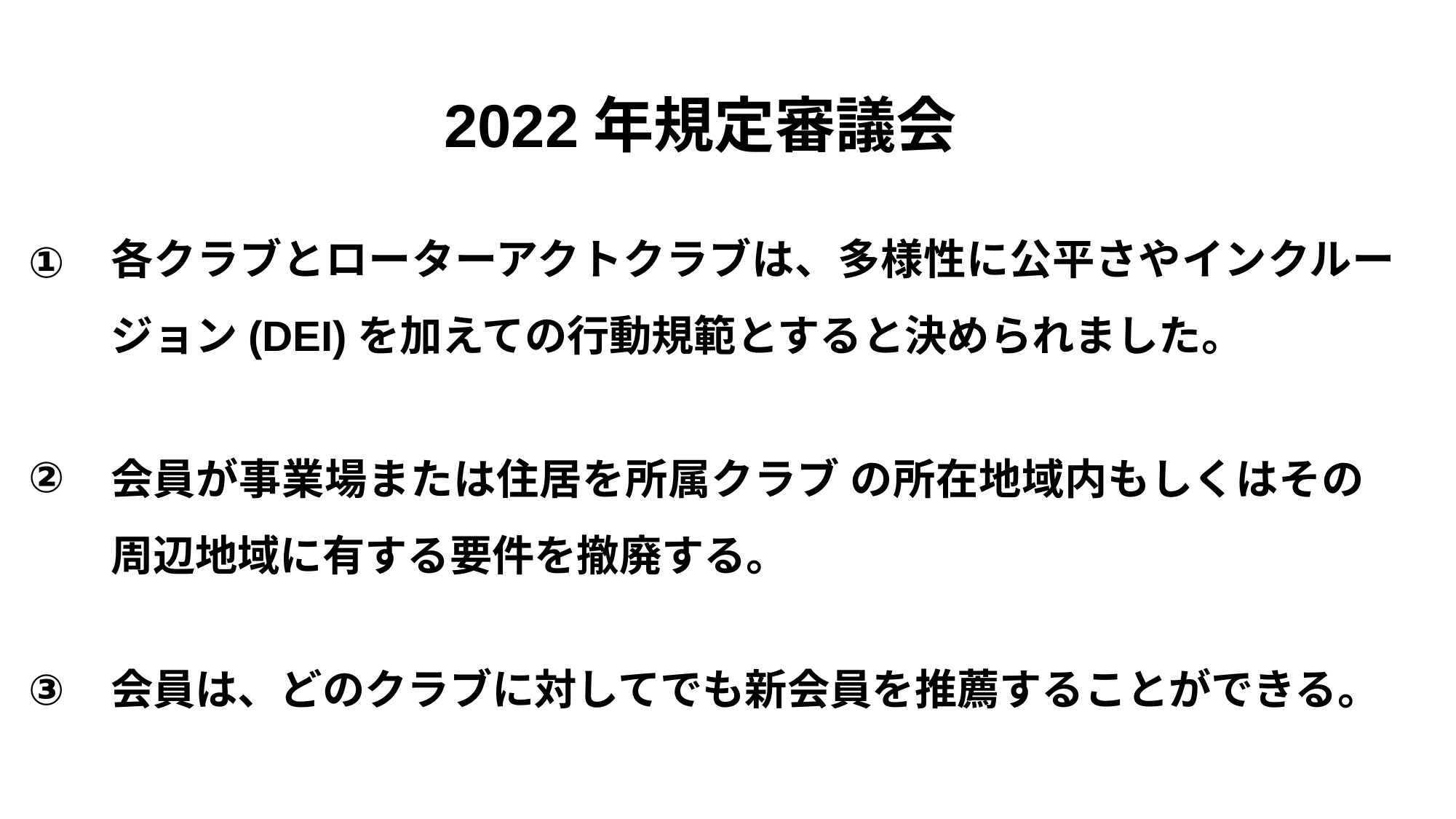

# 2022年規定審議会
各クラブとローターアクトクラブは、多様性に公平さやインクルージョン(DEI)を加えての行動規範とすると決められました。
①
②
会員が事業場または住居を所属クラブ の所在地域内もしくはその周辺地域に有する要件を撤廃する。
③
会員は、どのクラブに対してでも新会員を推薦することができる。